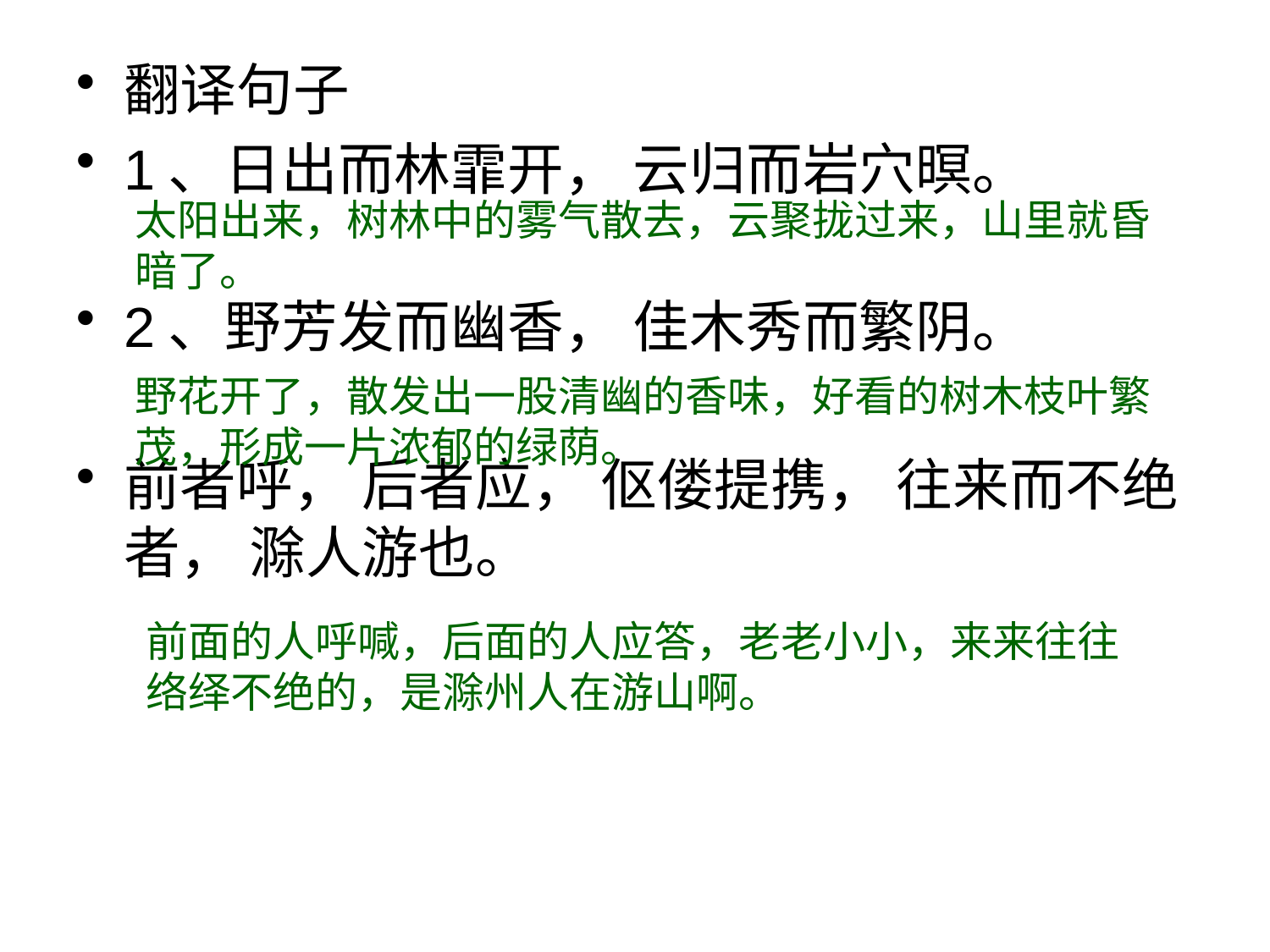

翻译句子
1、日出而林霏开， 云归而岩穴暝。

2、野芳发而幽香， 佳木秀而繁阴。

前者呼， 后者应， 伛偻提携， 往来而不绝者， 滁人游也。
太阳出来，树林中的雾气散去，云聚拢过来，山里就昏暗了。
野花开了，散发出一股清幽的香味，好看的树木枝叶繁茂，形成一片浓郁的绿荫。
前面的人呼喊，后面的人应答，老老小小，来来往往络绎不绝的，是滁州人在游山啊。